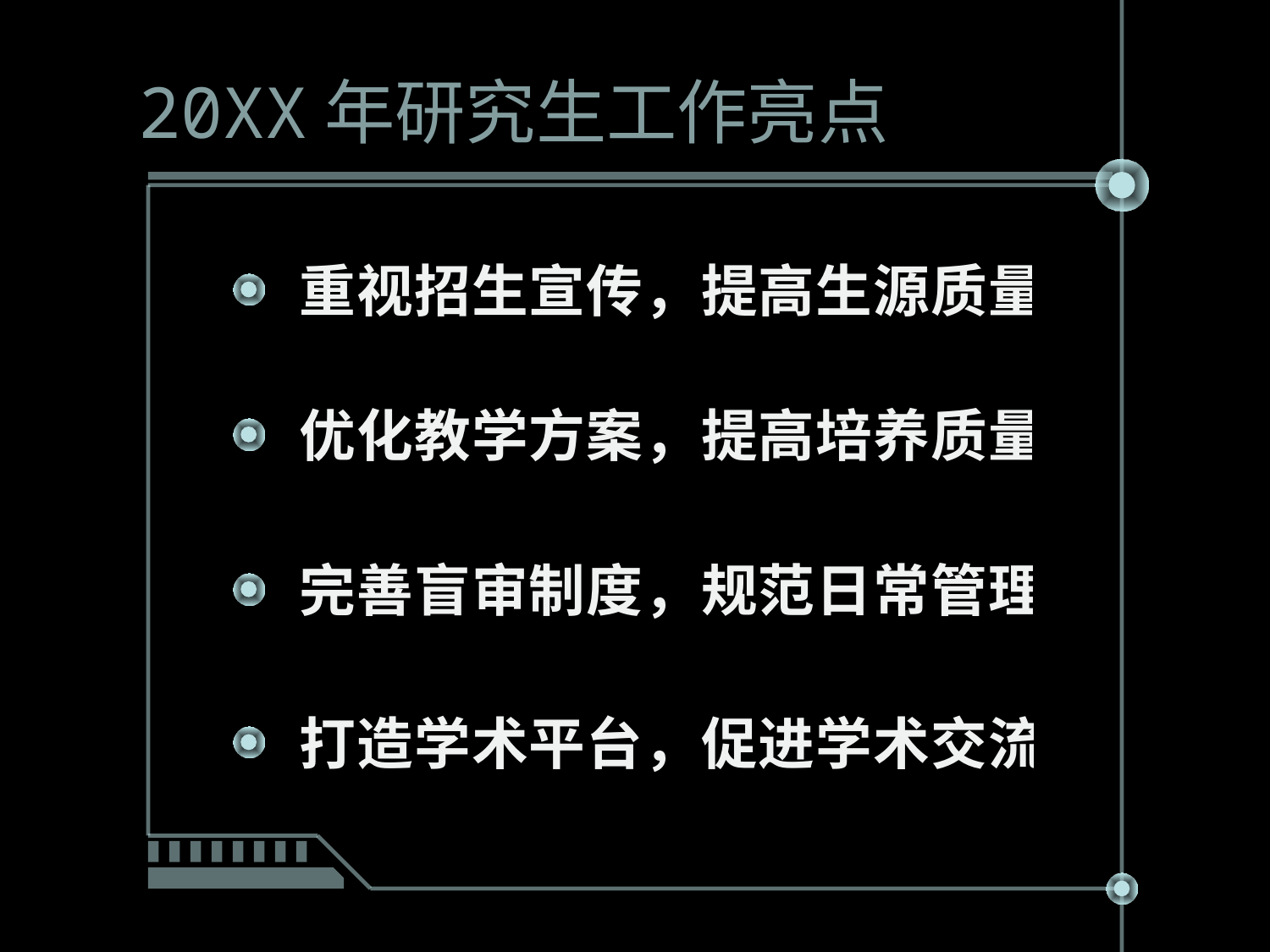

20XX年研究生工作亮点

重视招生宣传，提高生源质量

优化教学方案，提高培养质量

完善盲审制度，规范日常管理

打造学术平台，促进学术交流